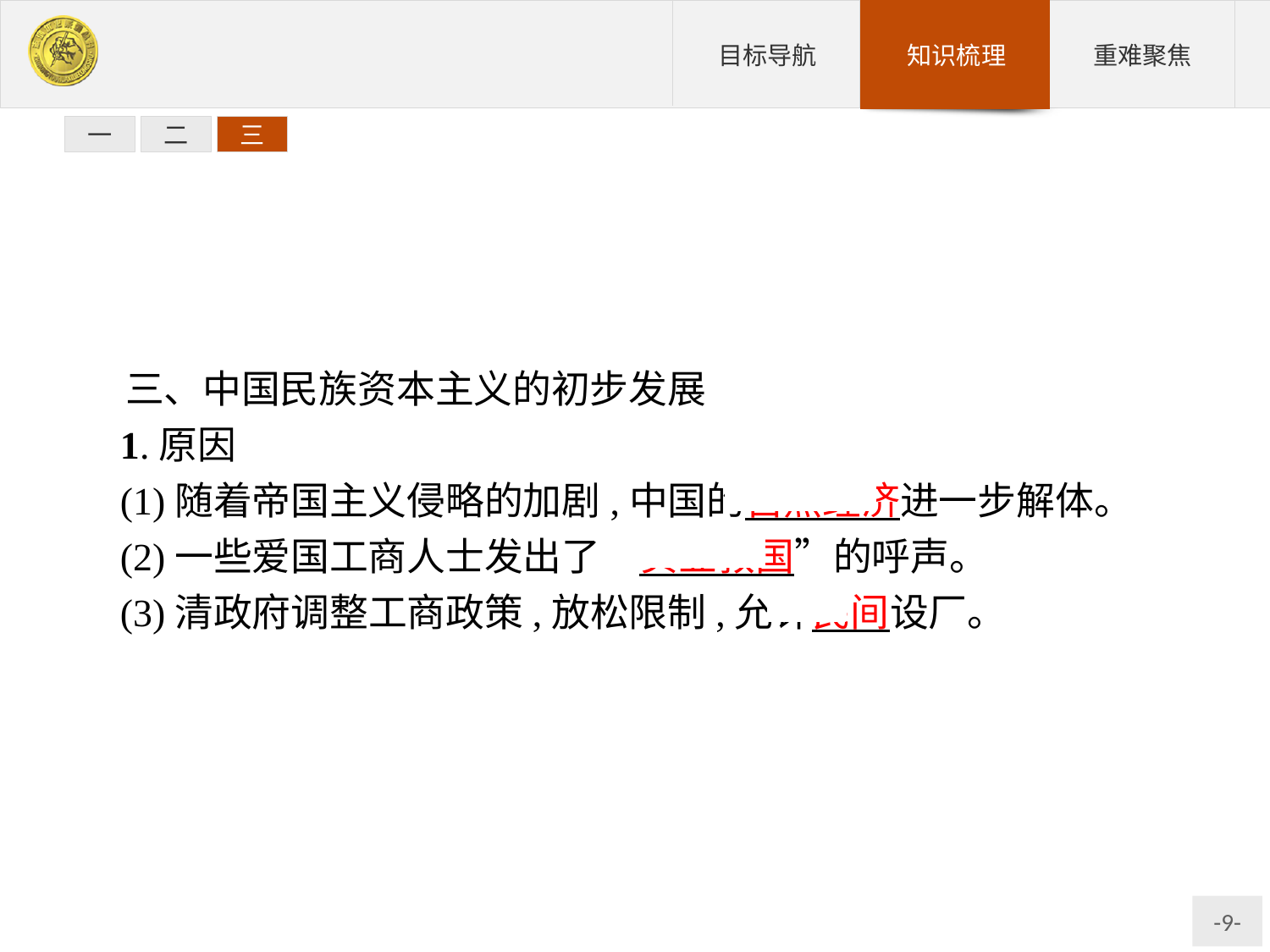

一
二
三
三、中国民族资本主义的初步发展
1.原因
(1)随着帝国主义侵略的加剧,中国的自然经济进一步解体。
(2)一些爱国工商人士发出了“实业救国”的呼声。
(3)清政府调整工商政策,放松限制,允许民间设厂。